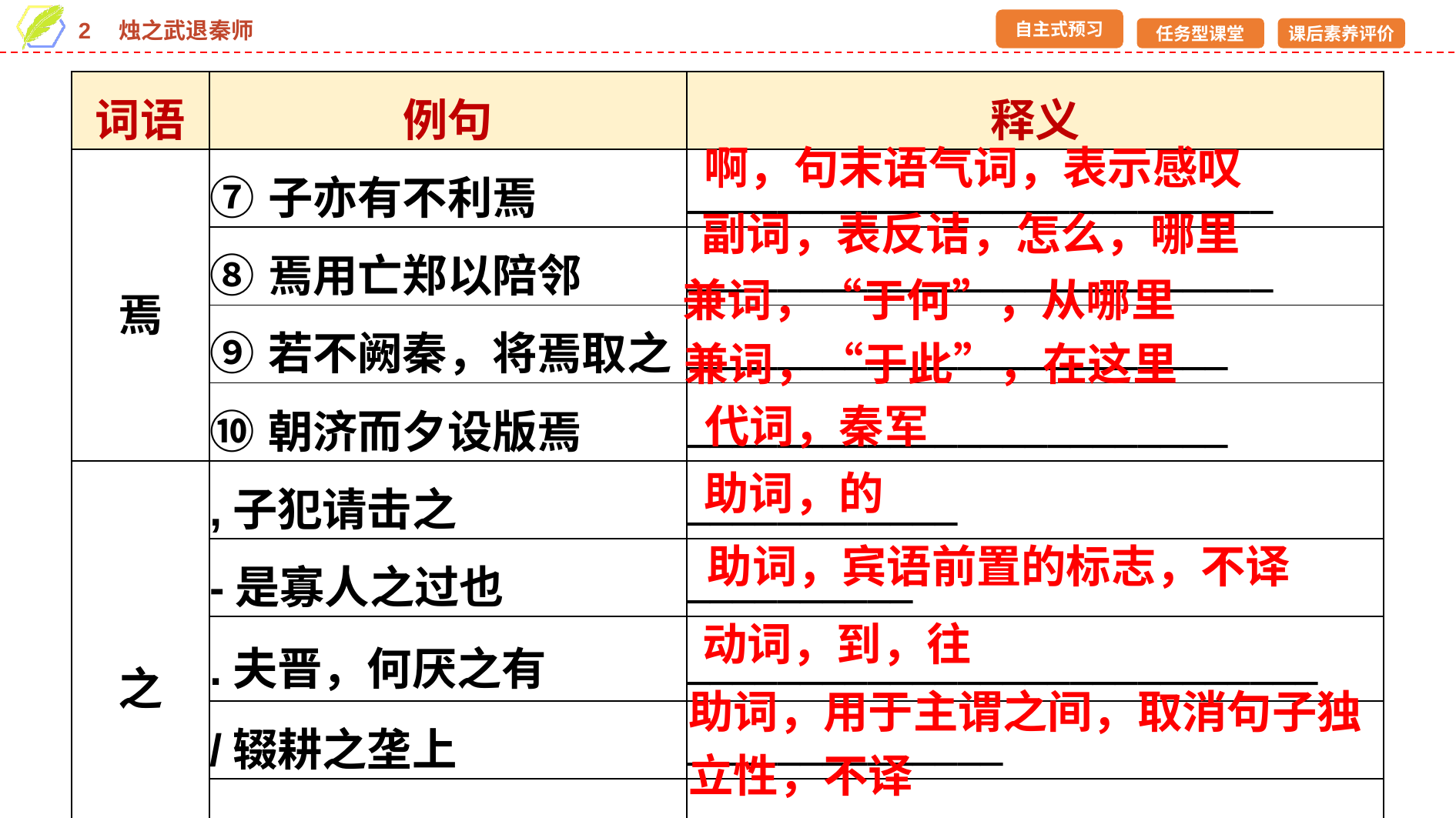

| 词语 | 例句 | 释义 |
| --- | --- | --- |
| 焉 | ⑦子亦有不利焉 | \_\_\_\_\_\_\_\_\_\_\_\_\_\_\_\_\_\_\_\_\_\_\_\_\_\_ |
|  | ⑧焉用亡郑以陪邻 | \_\_\_\_\_\_\_\_\_\_\_\_\_\_\_\_\_\_\_\_\_\_\_\_\_\_ |
|  | ⑨若不阙秦，将焉取之 | \_\_\_\_\_\_\_\_\_\_\_\_\_\_\_\_\_\_\_\_\_\_\_\_ |
|  | ⑩朝济而夕设版焉 | \_\_\_\_\_\_\_\_\_\_\_\_\_\_\_\_\_\_\_\_\_\_\_\_ |
| 之 | ,子犯请击之 | \_\_\_\_\_\_\_\_\_\_\_\_ |
|  | -是寡人之过也 | \_\_\_\_\_\_\_\_\_\_ |
|  | .夫晋，何厌之有 | \_\_\_\_\_\_\_\_\_\_\_\_\_\_\_\_\_\_\_\_\_\_\_\_\_\_\_\_ |
|  | /辍耕之垄上 | \_\_\_\_\_\_\_\_\_\_\_\_\_\_ |
|  | 0臣之壮也 | \_\_\_\_\_\_\_\_\_\_\_\_\_\_\_\_\_\_\_\_\_\_\_\_\_\_\_\_\_\_\_\_\_\_\_\_\_\_\_\_\_\_ |
啊，句末语气词，表示感叹
副词，表反诘，怎么，哪里
兼词，“于何”，从哪里
兼词，“于此”，在这里
代词，秦军
助词，的
助词，宾语前置的标志，不译
动词，到，往
助词，用于主谓之间，取消句子独立性，不译